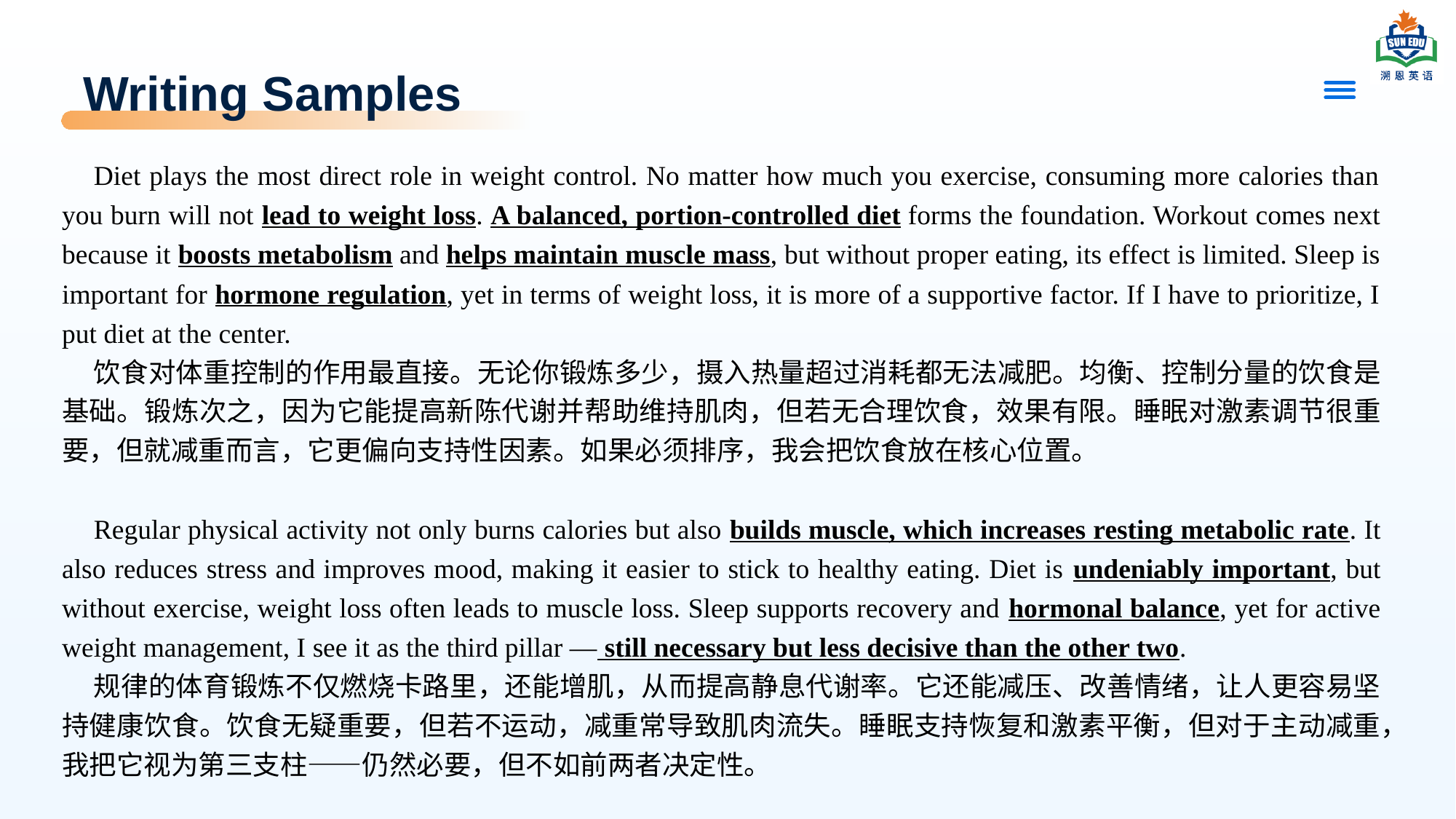

# Writing Samples
Diet plays the most direct role in weight control. No matter how much you exercise, consuming more calories than you burn will not lead to weight loss. A balanced, portion-controlled diet forms the foundation. Workout comes next because it boosts metabolism and helps maintain muscle mass, but without proper eating, its effect is limited. Sleep is important for hormone regulation, yet in terms of weight loss, it is more of a supportive factor. If I have to prioritize, I put diet at the center.
饮食对体重控制的作用最直接。无论你锻炼多少，摄入热量超过消耗都无法减肥。均衡、控制分量的饮食是基础。锻炼次之，因为它能提高新陈代谢并帮助维持肌肉，但若无合理饮食，效果有限。睡眠对激素调节很重要，但就减重而言，它更偏向支持性因素。如果必须排序，我会把饮食放在核心位置。

Regular physical activity not only burns calories but also builds muscle, which increases resting metabolic rate. It also reduces stress and improves mood, making it easier to stick to healthy eating. Diet is undeniably important, but without exercise, weight loss often leads to muscle loss. Sleep supports recovery and hormonal balance, yet for active weight management, I see it as the third pillar — still necessary but less decisive than the other two.
规律的体育锻炼不仅燃烧卡路里，还能增肌，从而提高静息代谢率。它还能减压、改善情绪，让人更容易坚持健康饮食。饮食无疑重要，但若不运动，减重常导致肌肉流失。睡眠支持恢复和激素平衡，但对于主动减重，我把它视为第三支柱——仍然必要，但不如前两者决定性。